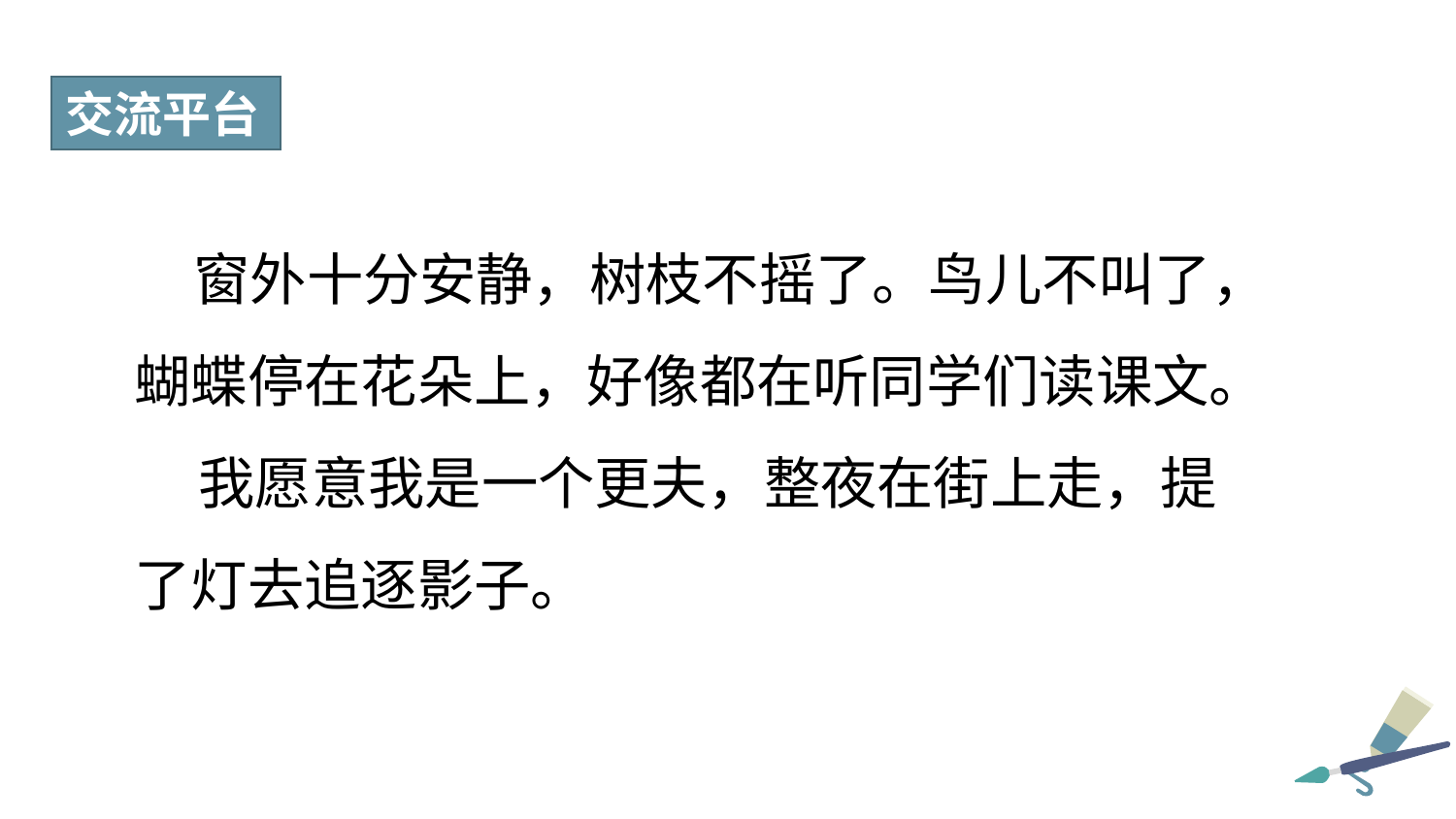

交流平台
    窗外十分安静，树枝不摇了。鸟儿不叫了，蝴蝶停在花朵上，好像都在听同学们读课文。
    我愿意我是一个更夫，整夜在街上走，提了灯去追逐影子。